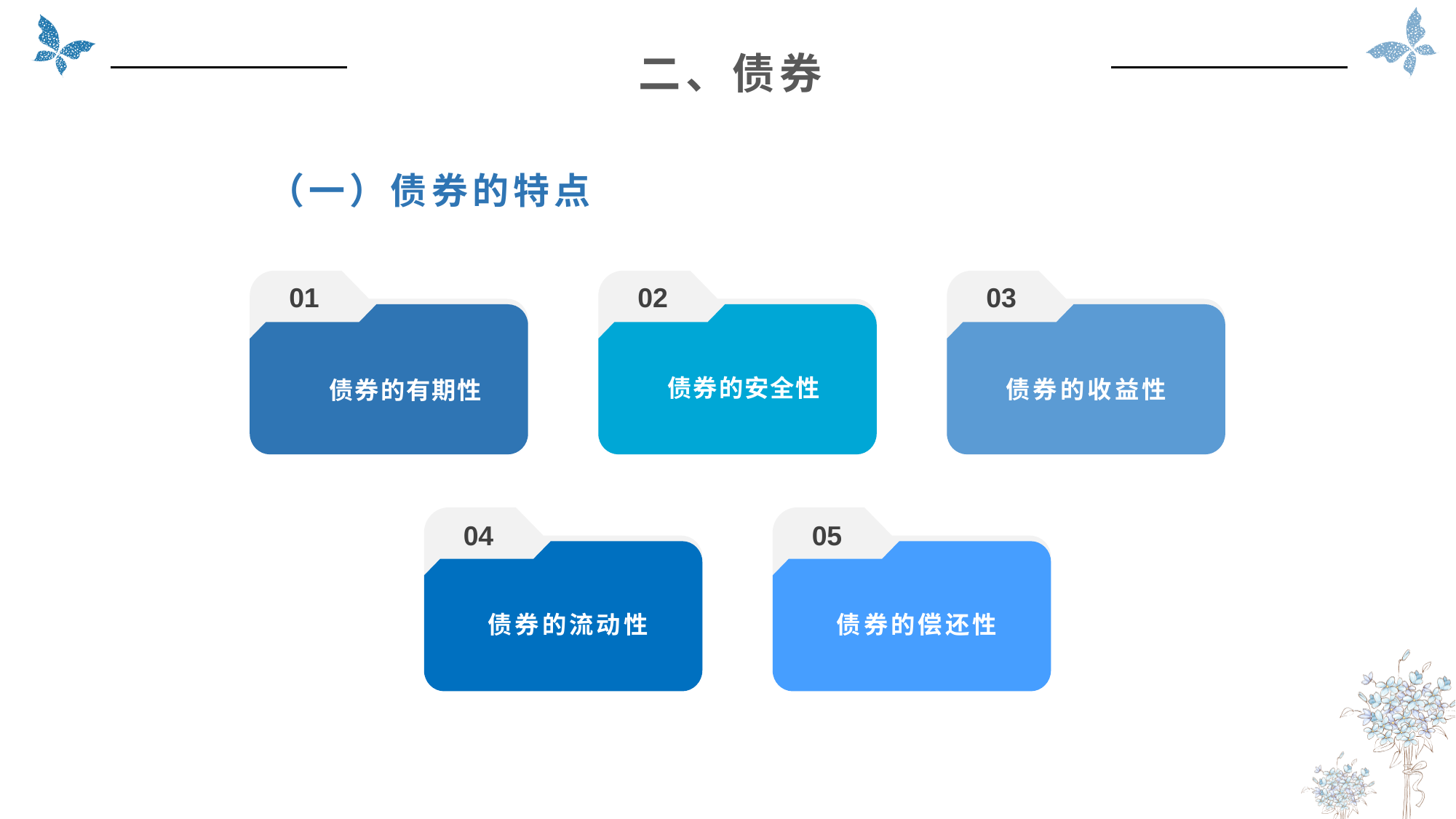

二、债券
（一）债券的特点

01
02
03

债券的安全性
债券的收益性
 债券的有期性

04
05

债券的流动性
债券的偿还性